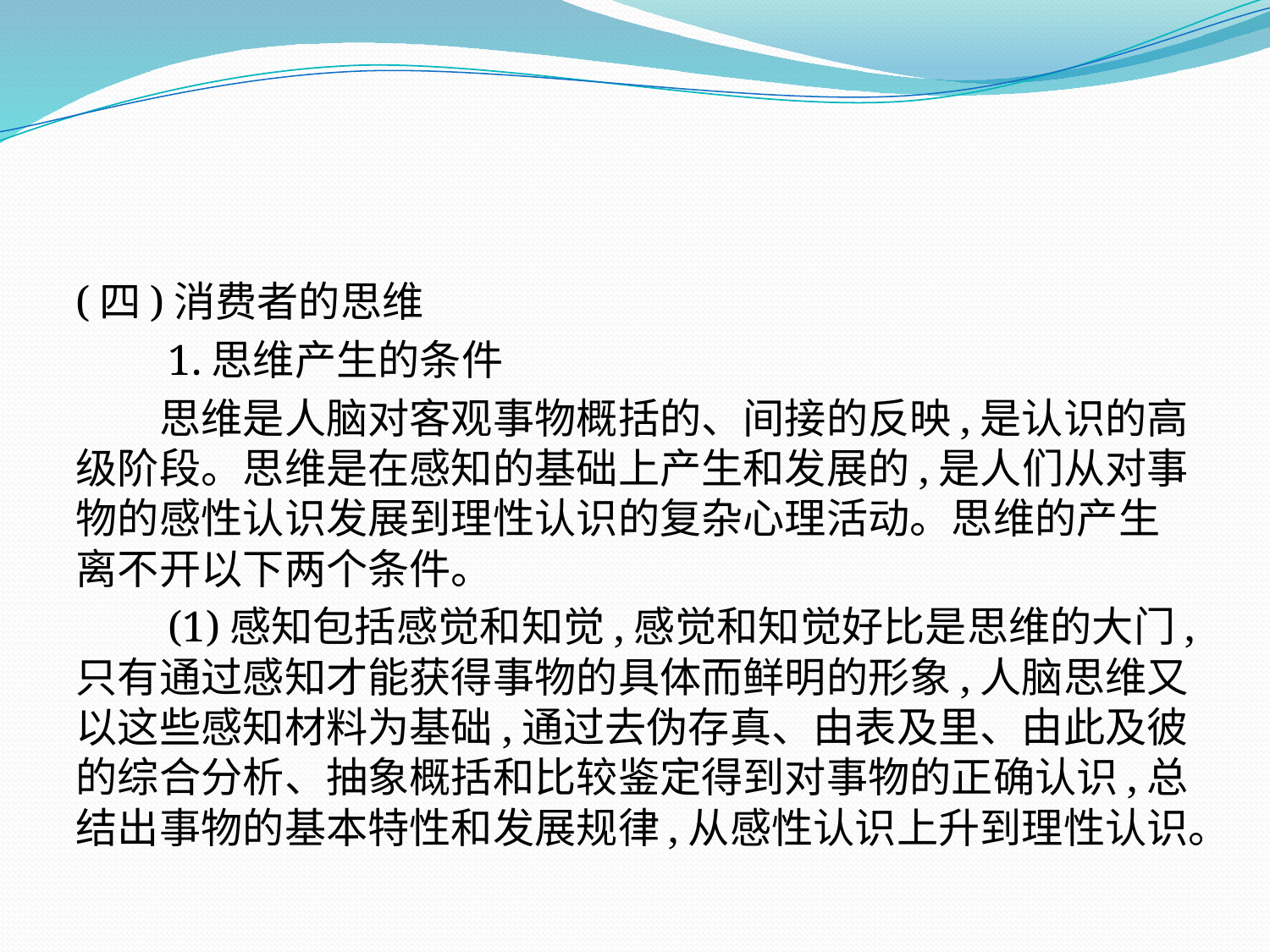

(四)消费者的思维
　　1.思维产生的条件
　　思维是人脑对客观事物概括的、间接的反映,是认识的高级阶段。思维是在感知的基础上产生和发展的,是人们从对事物的感性认识发展到理性认识的复杂心理活动。思维的产生离不开以下两个条件。
　　(1)感知包括感觉和知觉,感觉和知觉好比是思维的大门,只有通过感知才能获得事物的具体而鲜明的形象,人脑思维又以这些感知材料为基础,通过去伪存真、由表及里、由此及彼的综合分析、抽象概括和比较鉴定得到对事物的正确认识,总结出事物的基本特性和发展规律,从感性认识上升到理性认识。